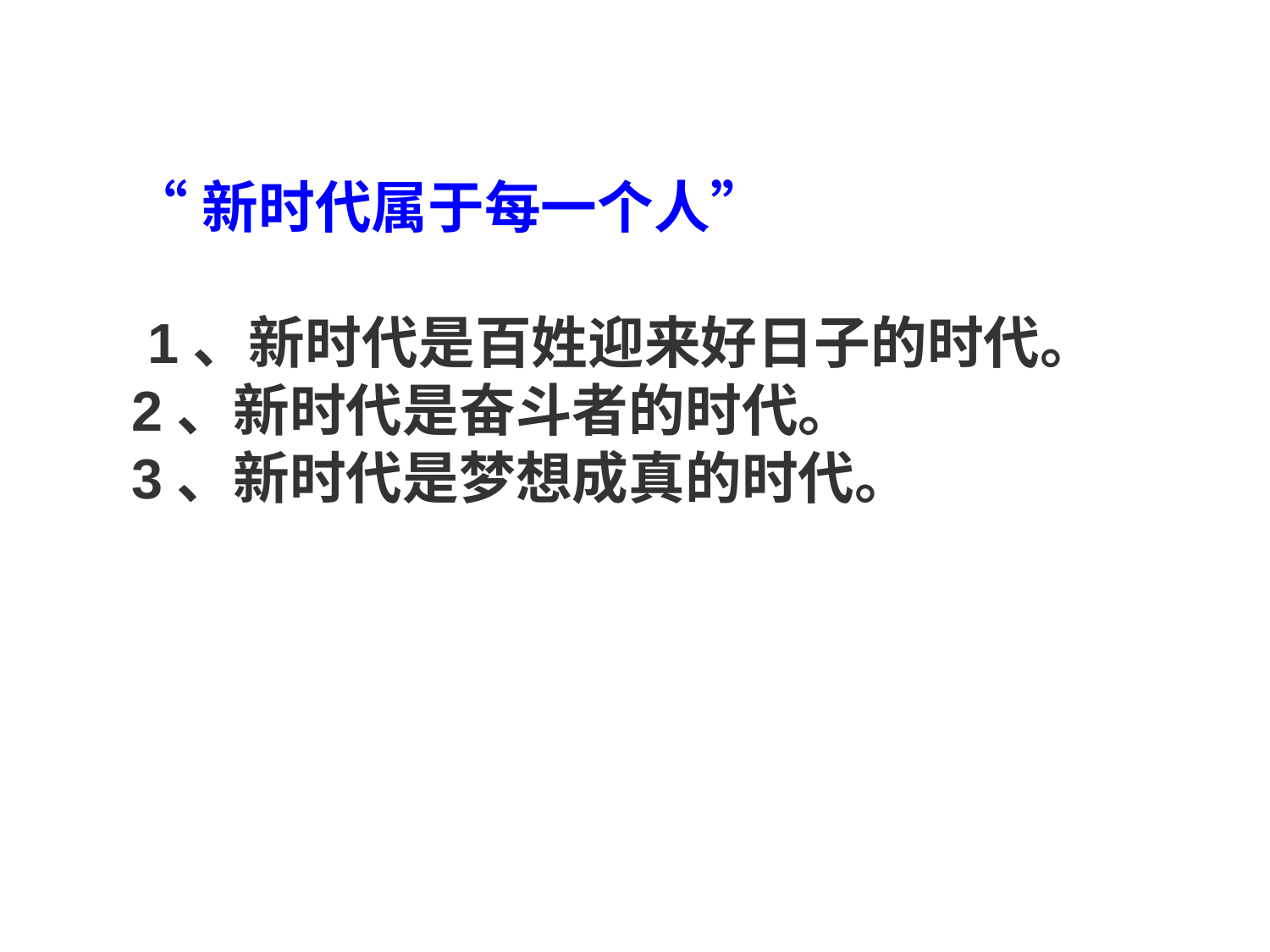

“新时代属于每一个人”

 1、新时代是百姓迎来好日子的时代。
2、新时代是奋斗者的时代。
3、新时代是梦想成真的时代。